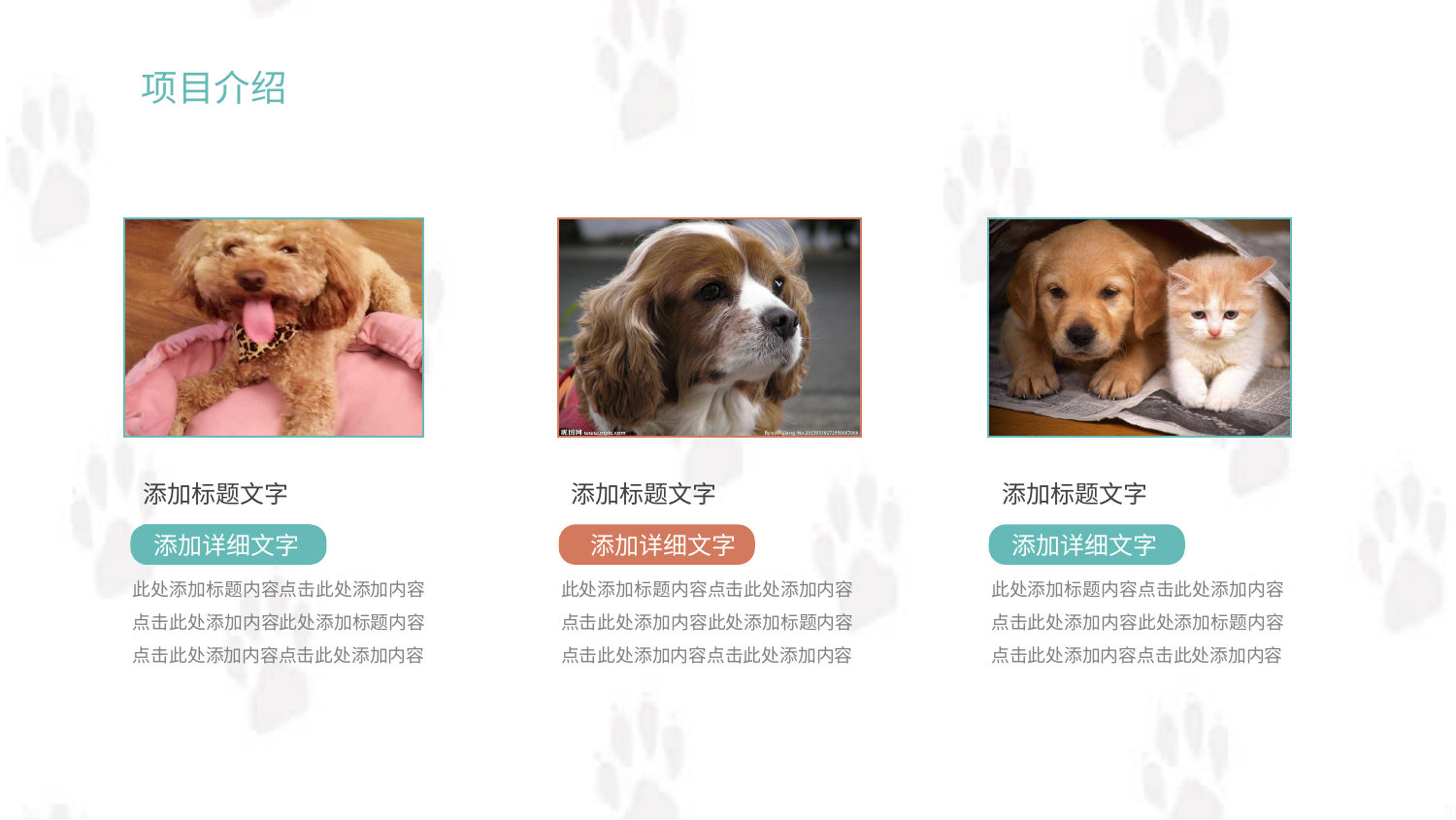

添加标题文字
添加标题文字
添加标题文字

添加详细文字

添加详细文字

添加详细文字
此处添加标题内容点击此处添加内容点击此处添加内容此处添加标题内容点击此处添加内容点击此处添加内容
此处添加标题内容点击此处添加内容点击此处添加内容此处添加标题内容点击此处添加内容点击此处添加内容
此处添加标题内容点击此处添加内容点击此处添加内容此处添加标题内容点击此处添加内容点击此处添加内容